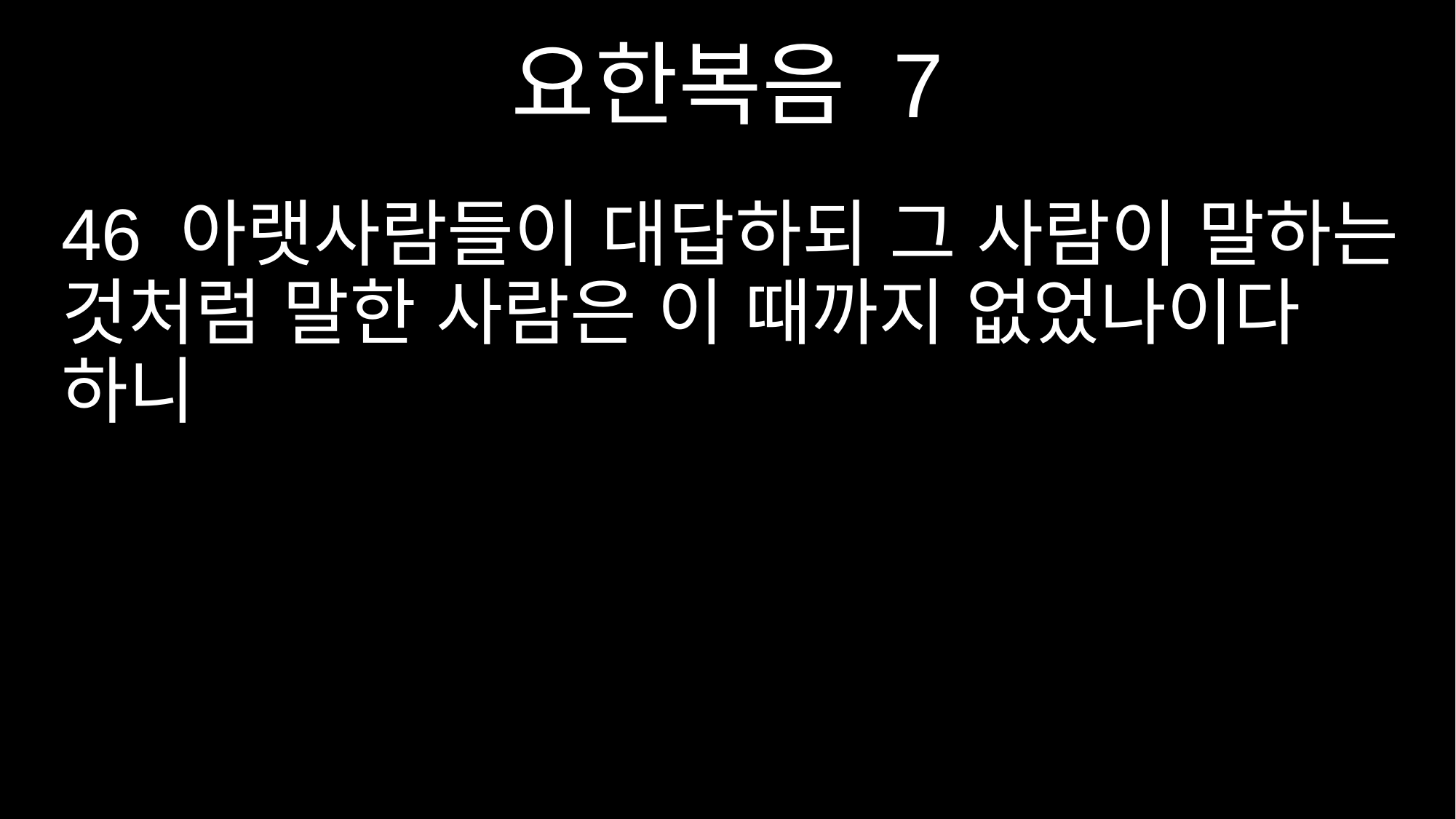

요한복음 7
46 아랫사람들이 대답하되 그 사람이 말하는 것처럼 말한 사람은 이 때까지 없었나이다 하니